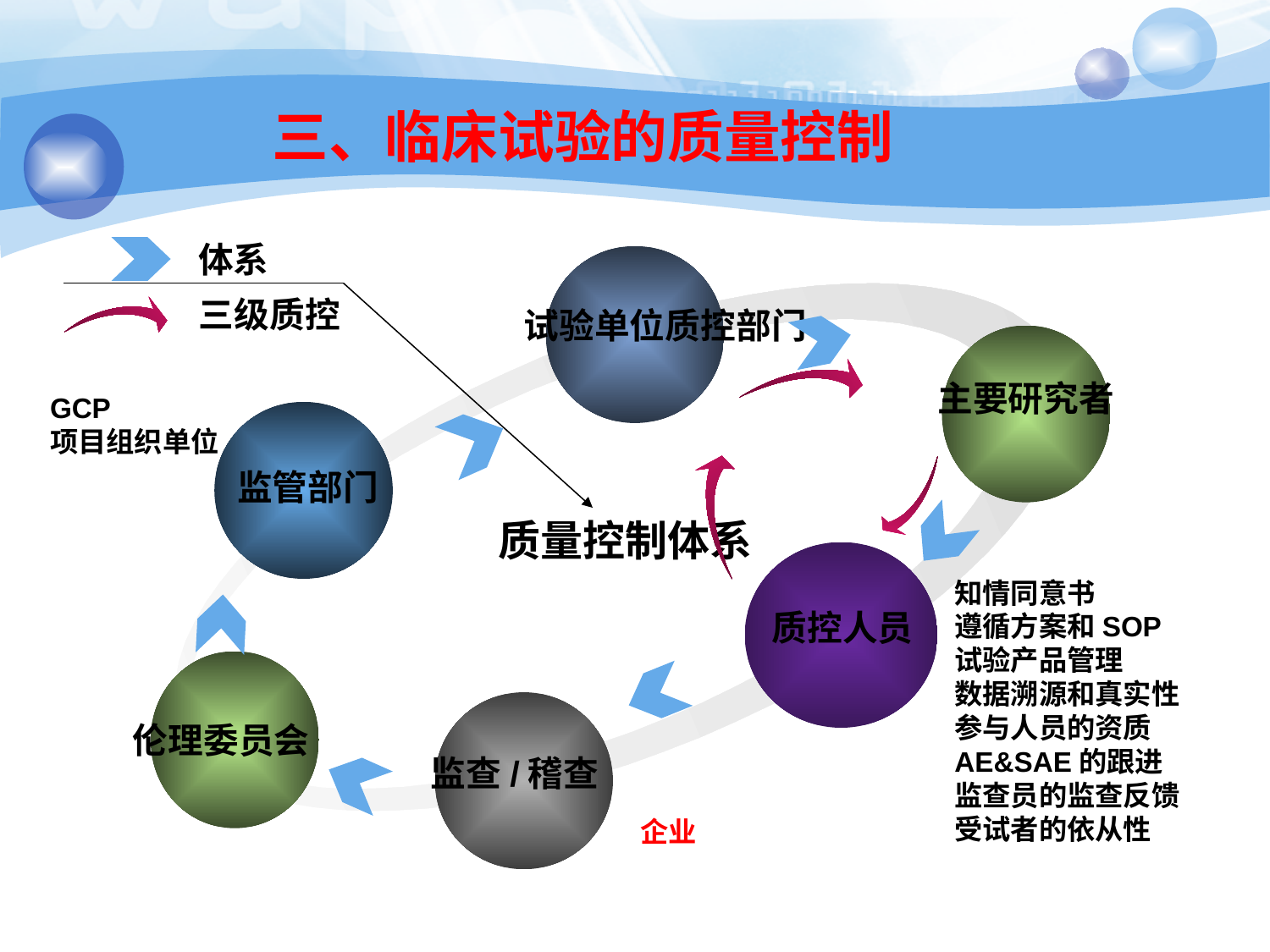

# 三、临床试验的质量控制
  体系

三级质控
试验单位质控部门

主要研究者
GCP
项目组织单位

 监管部门

质量控制体系

知情同意书
遵循方案和SOP
试验产品管理
数据溯源和真实性
参与人员的资质
AE&SAE的跟进
监查员的监查反馈
受试者的依从性
质控人员

伦理委员会
监查/稽查

企业